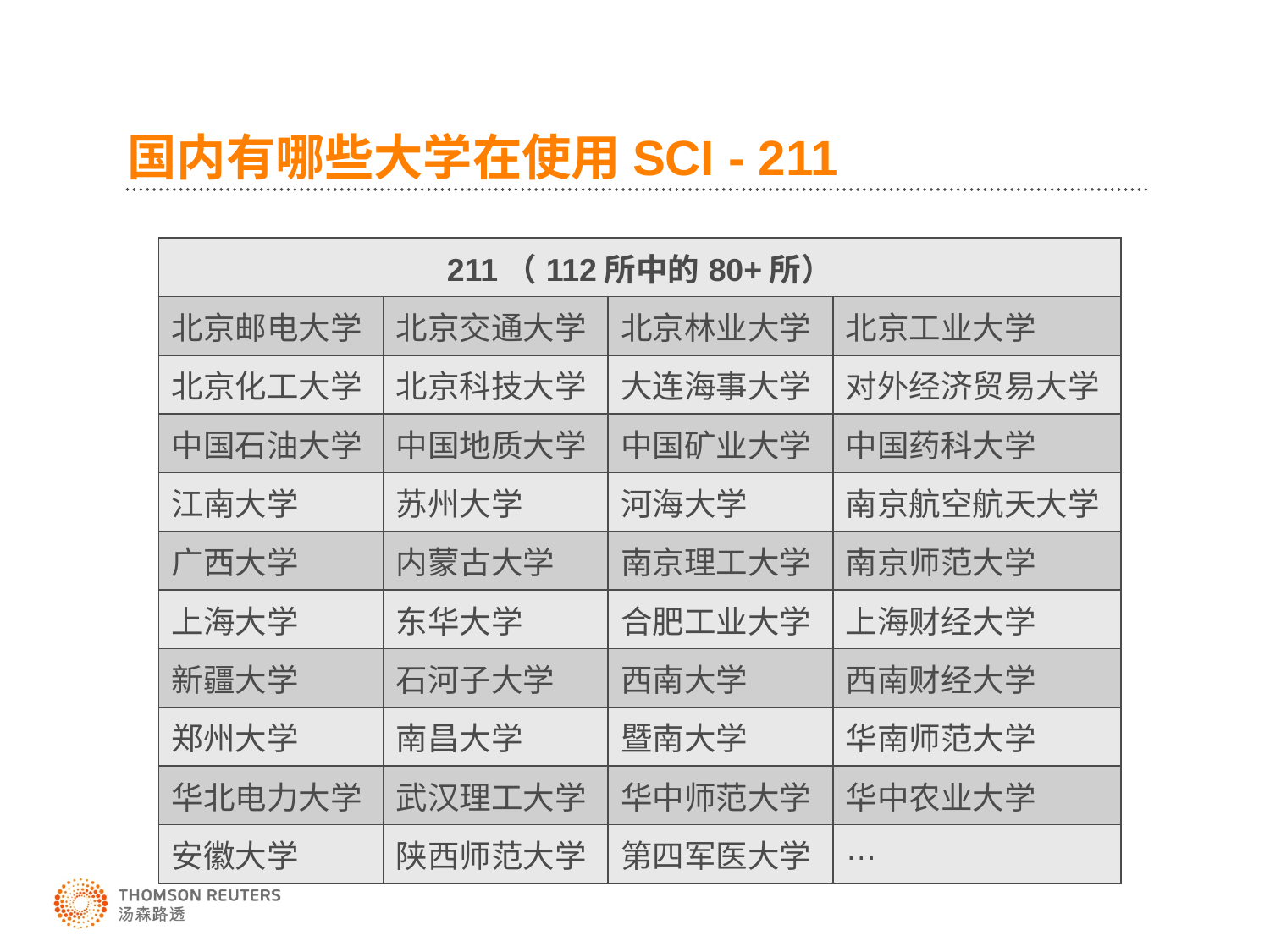

# 国内有哪些大学在使用SCI - 211
| 211（112所中的80+所） |  |  |  |
| --- | --- | --- | --- |
| 北京邮电大学 | 北京交通大学 | 北京林业大学 | 北京工业大学 |
| 北京化工大学 | 北京科技大学 | 大连海事大学 | 对外经济贸易大学 |
| 中国石油大学 | 中国地质大学 | 中国矿业大学 | 中国药科大学 |
| 江南大学 | 苏州大学 | 河海大学 | 南京航空航天大学 |
| 广西大学 | 内蒙古大学 | 南京理工大学 | 南京师范大学 |
| 上海大学 | 东华大学 | 合肥工业大学 | 上海财经大学 |
| 新疆大学 | 石河子大学 | 西南大学 | 西南财经大学 |
| 郑州大学 | 南昌大学 | 暨南大学 | 华南师范大学 |
| 华北电力大学 | 武汉理工大学 | 华中师范大学 | 华中农业大学 |
| 安徽大学 | 陕西师范大学 | 第四军医大学 | … |